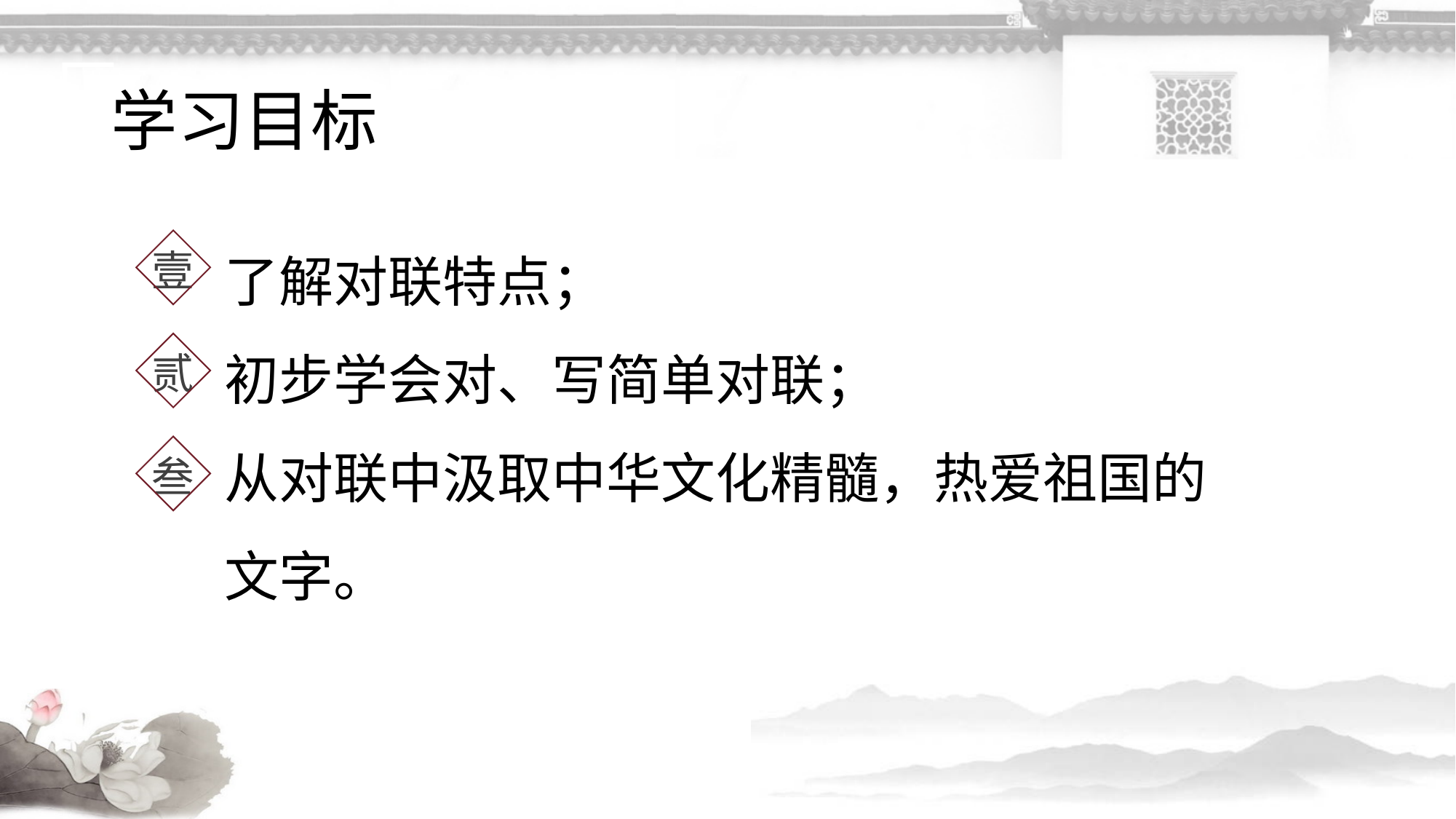

# 学习目标
了解对联特点；
初步学会对、写简单对联；
从对联中汲取中华文化精髓，热爱祖国的文字。

壹

贰

叁